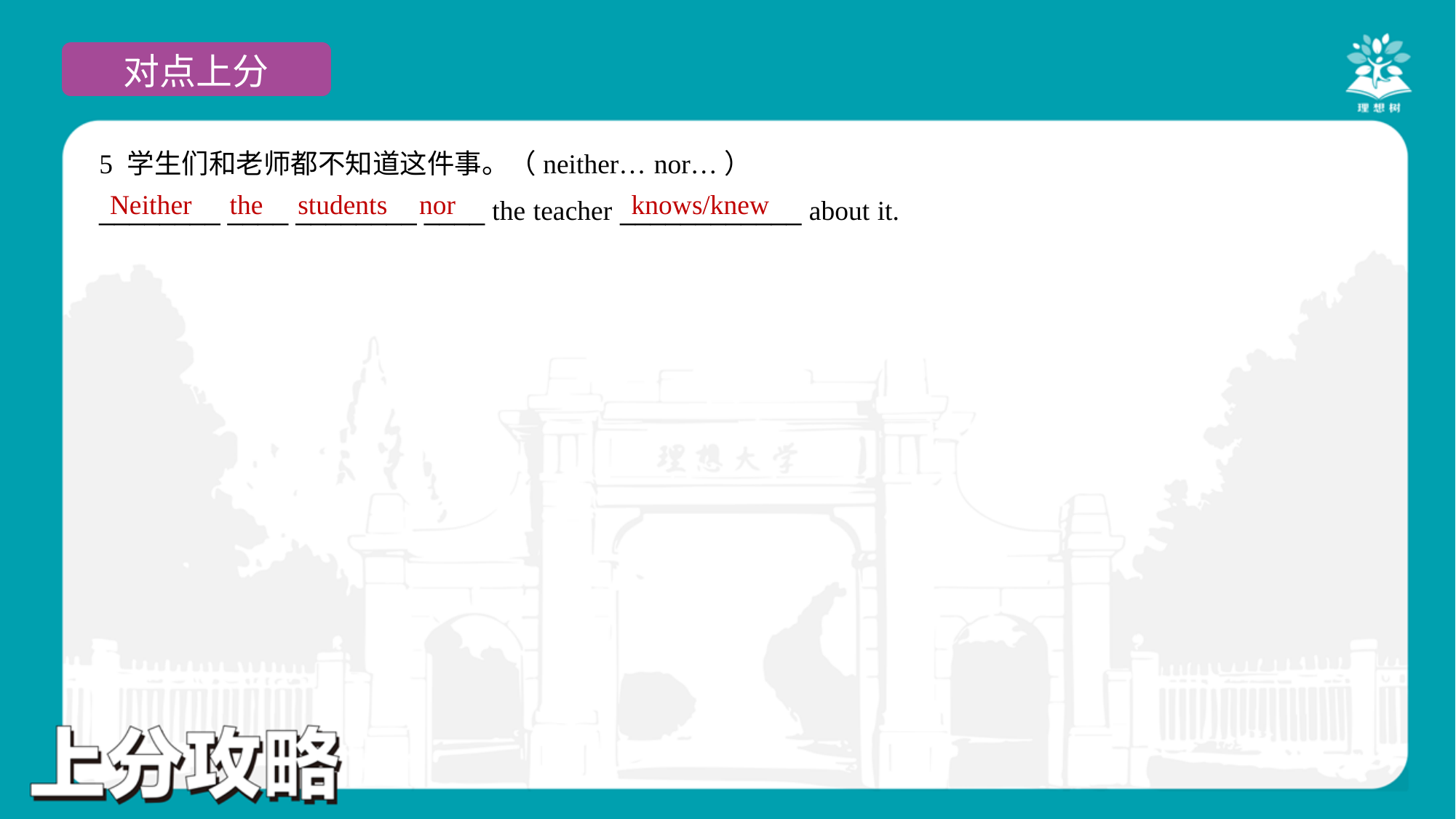

5 学生们和老师都不知道这件事。（neither… nor…）
________ ____ ________ ____ the teacher ____________ about it.
Neither
the
students
nor
knows/knew